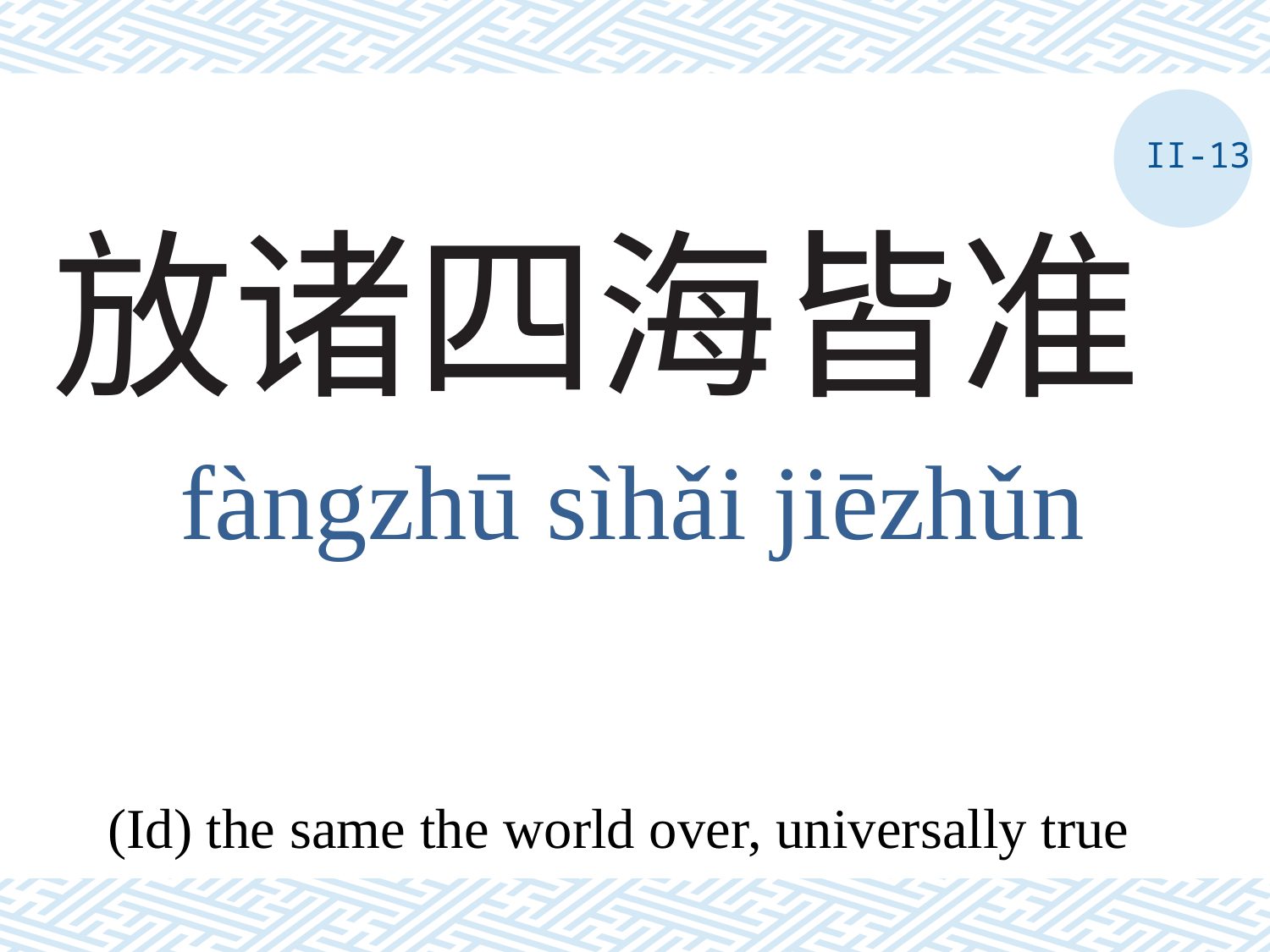

II-13

# 放诸四海皆准
fàngzhū sìhǎi jiēzhǔn
(Id) the same the world over, universally true